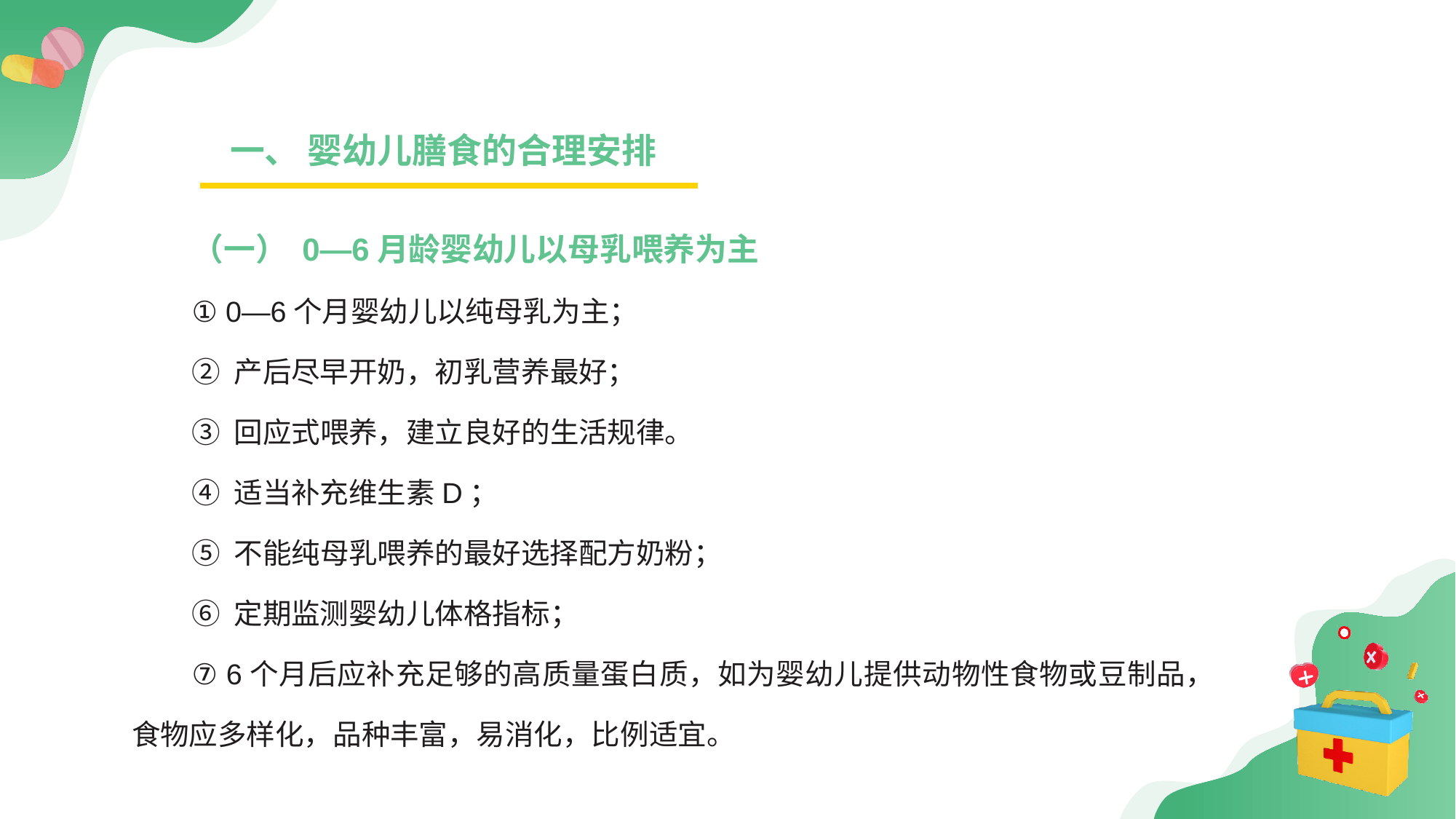

一、 婴幼儿膳食的合理安排
（一） 0—6月龄婴幼儿以母乳喂养为主
① 0—6个月婴幼儿以纯母乳为主；
② 产后尽早开奶，初乳营养最好；
③ 回应式喂养，建立良好的生活规律。
④ 适当补充维生素D；
⑤ 不能纯母乳喂养的最好选择配方奶粉；
⑥ 定期监测婴幼儿体格指标；
⑦ 6个月后应补充足够的高质量蛋白质，如为婴幼儿提供动物性食物或豆制品，食物应多样化，品种丰富，易消化，比例适宜。